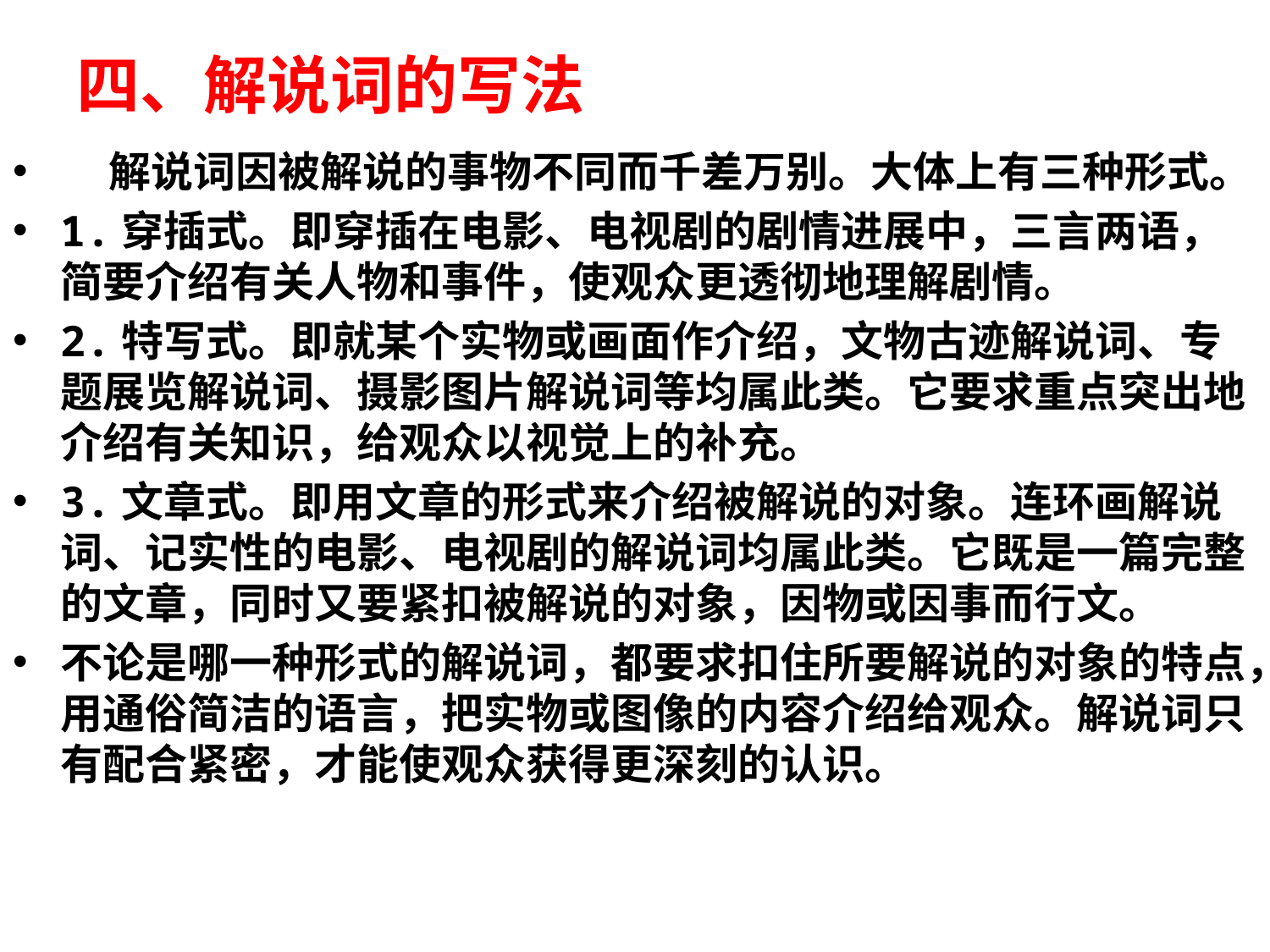

# 四、解说词的写法
    解说词因被解说的事物不同而千差万别。大体上有三种形式。
1.穿插式。即穿插在电影、电视剧的剧情进展中，三言两语，简要介绍有关人物和事件，使观众更透彻地理解剧情。
2.特写式。即就某个实物或画面作介绍，文物古迹解说词、专题展览解说词、摄影图片解说词等均属此类。它要求重点突出地介绍有关知识，给观众以视觉上的补充。
3.文章式。即用文章的形式来介绍被解说的对象。连环画解说词、记实性的电影、电视剧的解说词均属此类。它既是一篇完整的文章，同时又要紧扣被解说的对象，因物或因事而行文。
不论是哪一种形式的解说词，都要求扣住所要解说的对象的特点，用通俗简洁的语言，把实物或图像的内容介绍给观众。解说词只有配合紧密，才能使观众获得更深刻的认识。